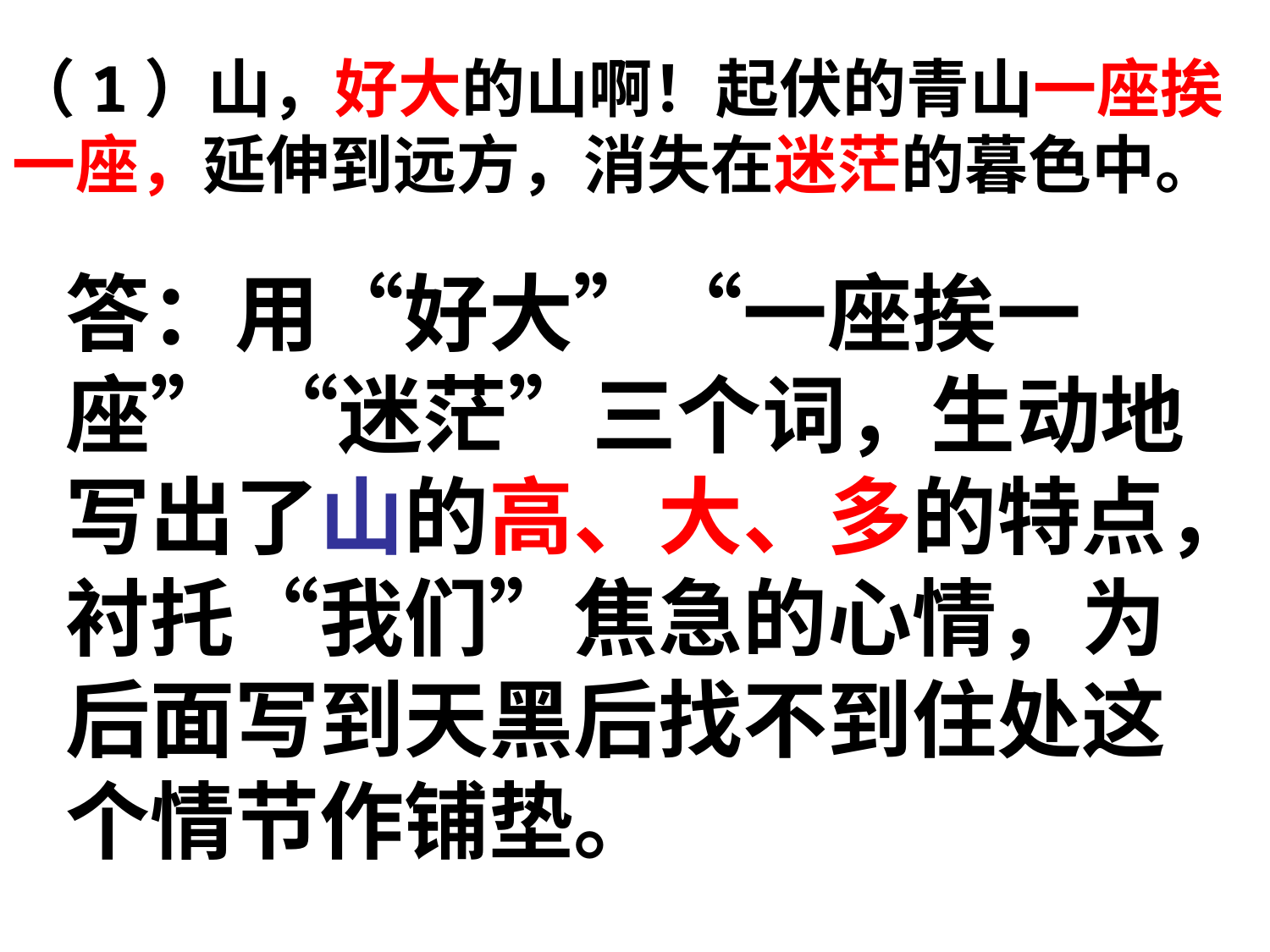

（1）山，好大的山啊！起伏的青山一座挨一座，延伸到远方，消失在迷茫的暮色中。
答：用“好大”“一座挨一座” “迷茫”三个词，生动地写出了山的高、大、多的特点，衬托“我们”焦急的心情，为后面写到天黑后找不到住处这个情节作铺垫。